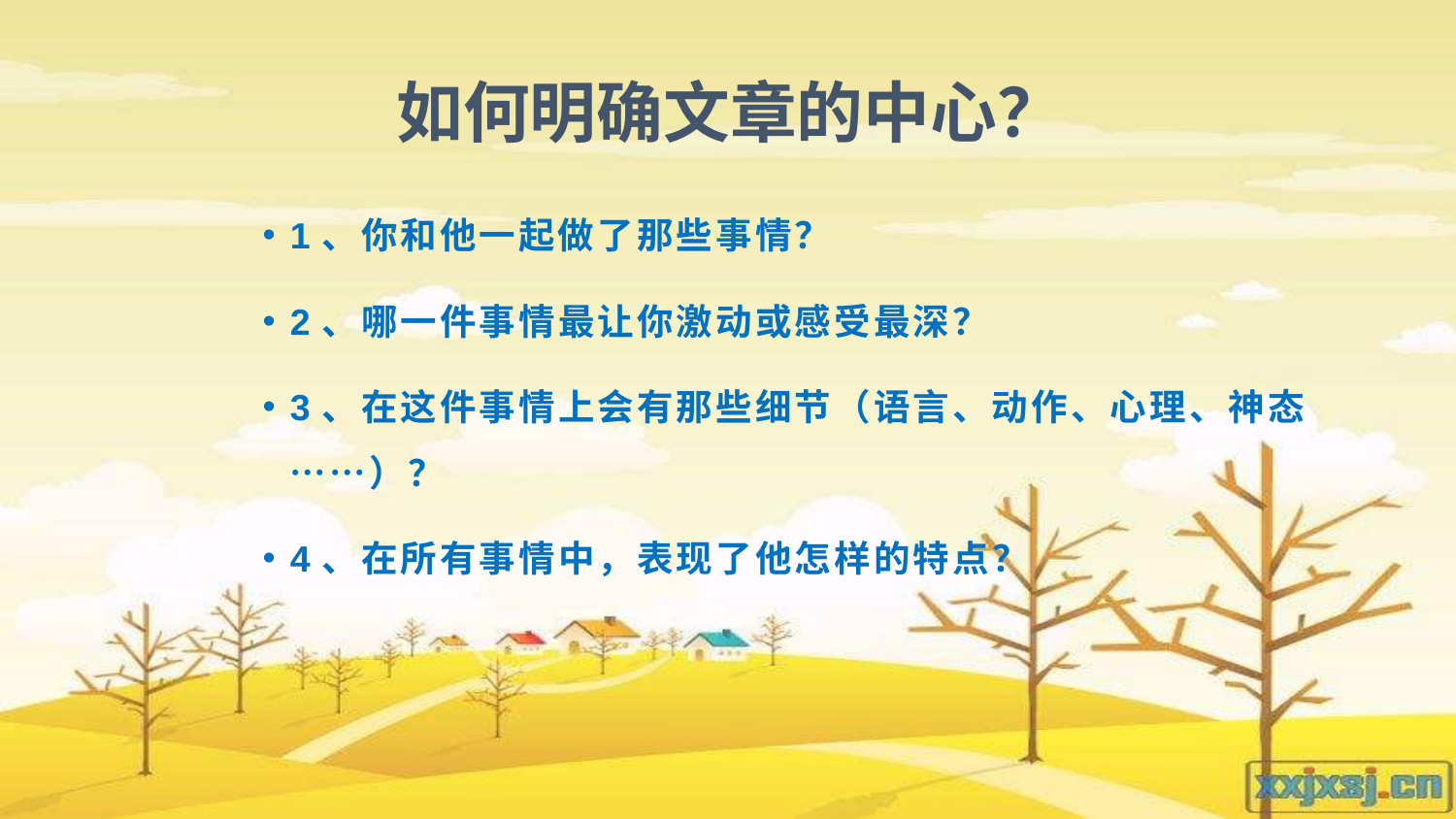

# 如何明确文章的中心？
1、你和他一起做了那些事情？
2、哪一件事情最让你激动或感受最深？
3、在这件事情上会有那些细节（语言、动作、心理、神态……）？
4、在所有事情中，表现了他怎样的特点？